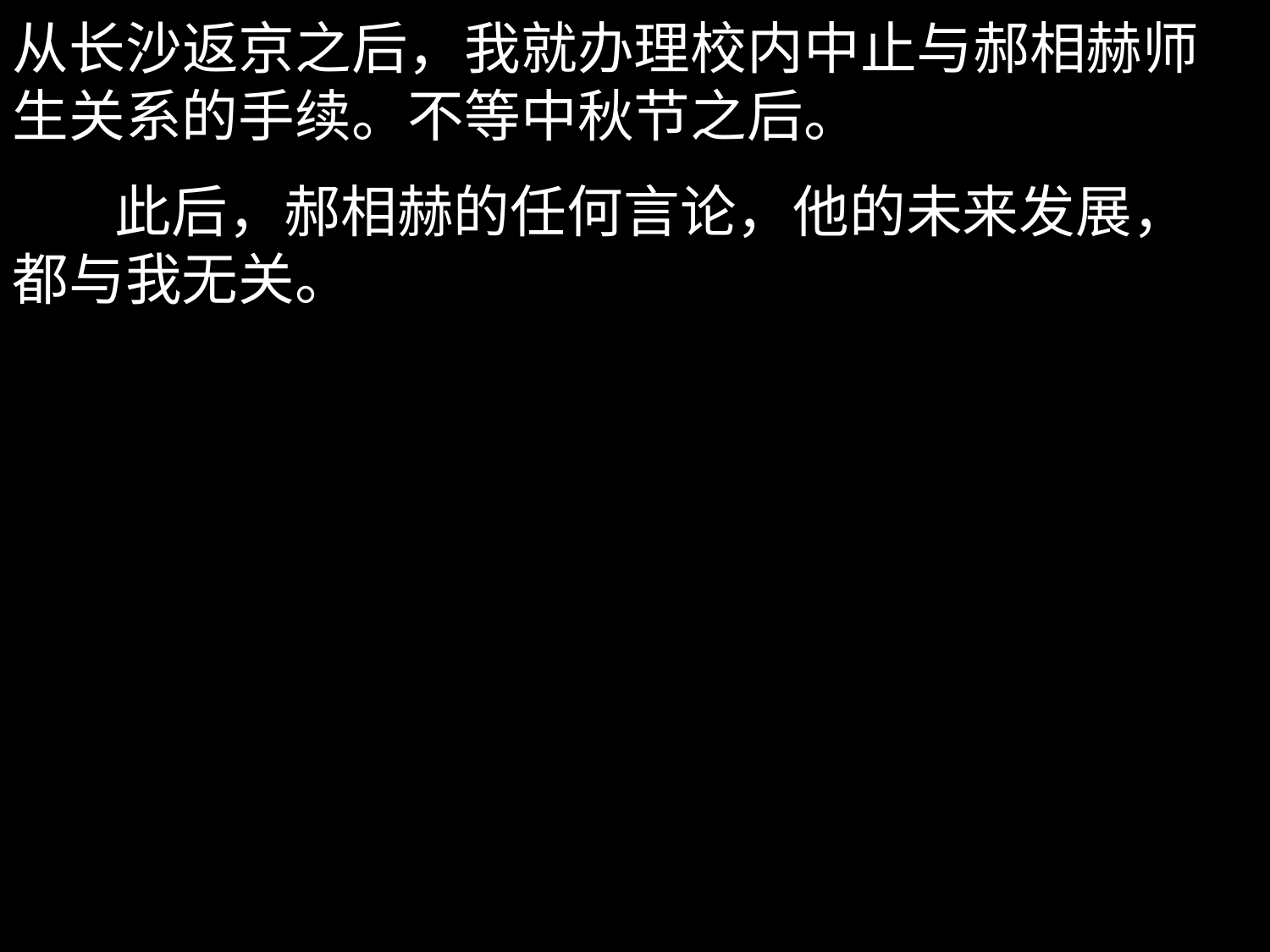

从长沙返京之后，我就办理校内中止与郝相赫师生关系的手续。不等中秋节之后。
       此后，郝相赫的任何言论，他的未来发展，都与我无关。